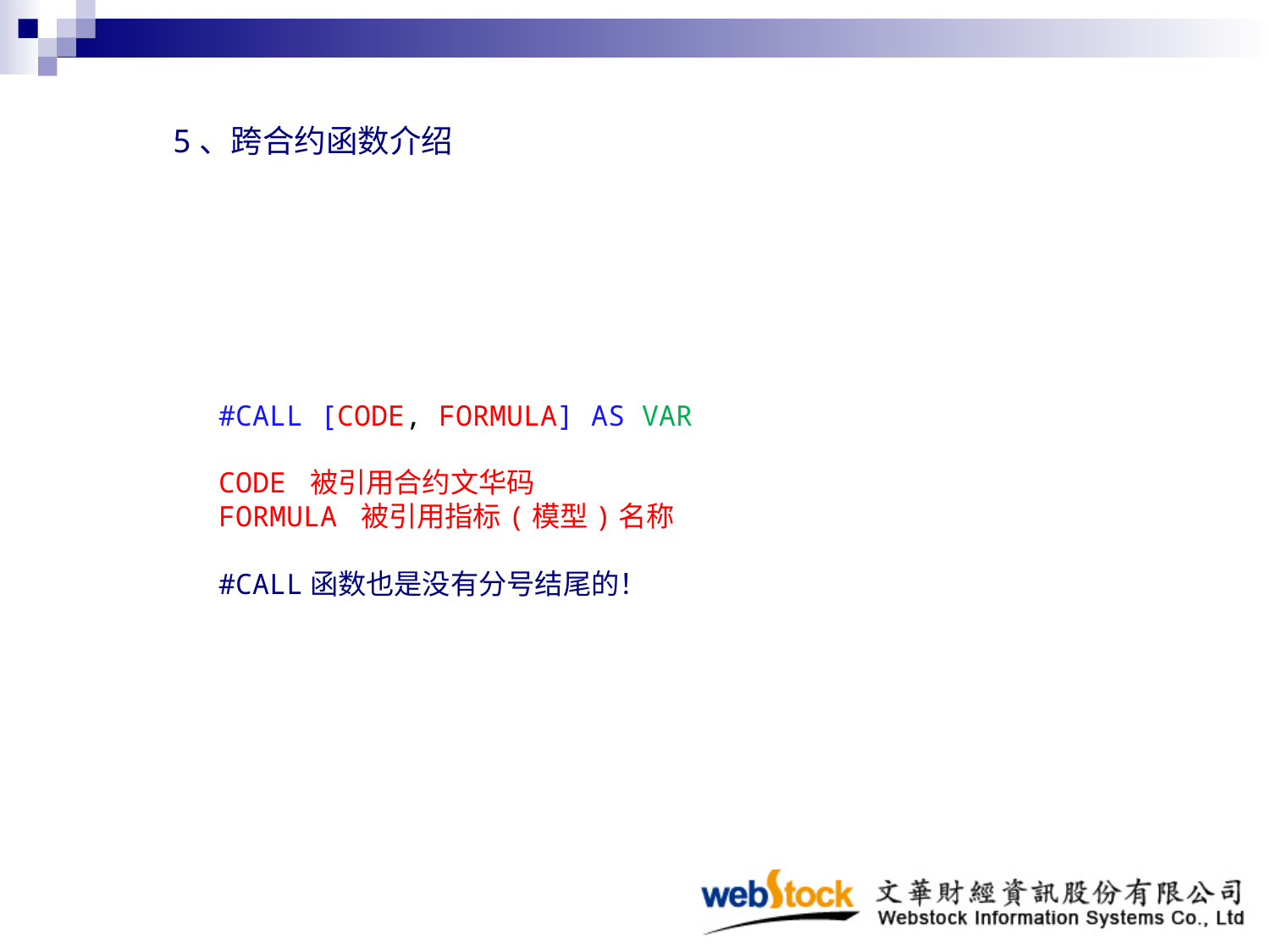

5、跨合约函数介绍
#CALL [CODE, FORMULA] AS VAR

CODE 被引用合约文华码
FORMULA 被引用指标(模型)名称

#CALL函数也是没有分号结尾的！